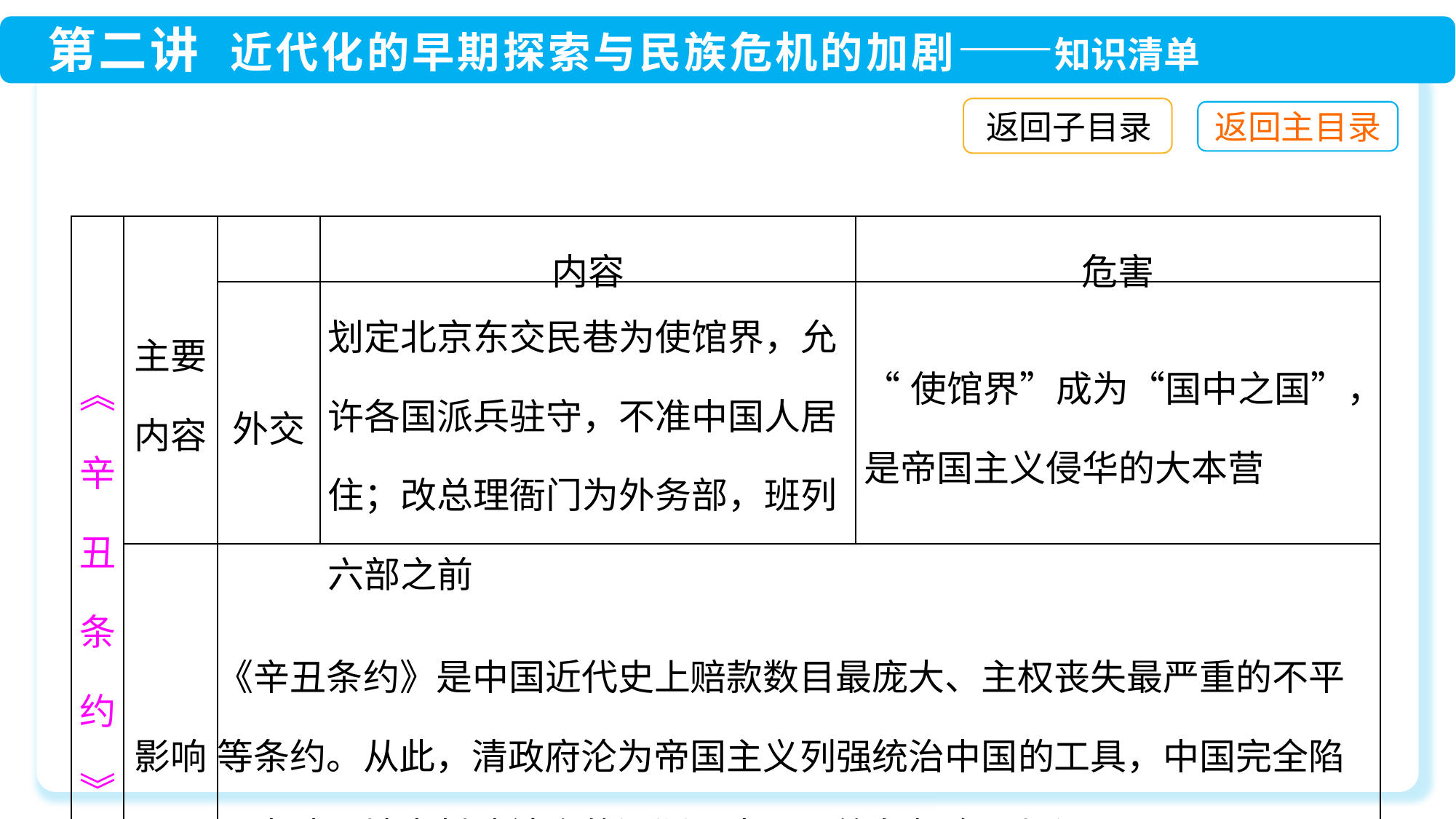

返回子目录
| ︽辛丑条约︾ | 主要内容 |  | 内容 | 危害 |
| --- | --- | --- | --- | --- |
|  |  | 外交 | 划定北京东交民巷为使馆界，允许各国派兵驻守，不准中国人居住；改总理衙门为外务部，班列六部之前 | “使馆界”成为“国中之国”，是帝国主义侵华的大本营 |
|  | 影响 | 《辛丑条约》是中国近代史上赔款数目最庞大、主权丧失最严重的不平等条约。从此，清政府沦为帝国主义列强统治中国的工具，中国完全陷入半殖民地半封建社会的深渊，中国民族危机全面加深 |  |  |